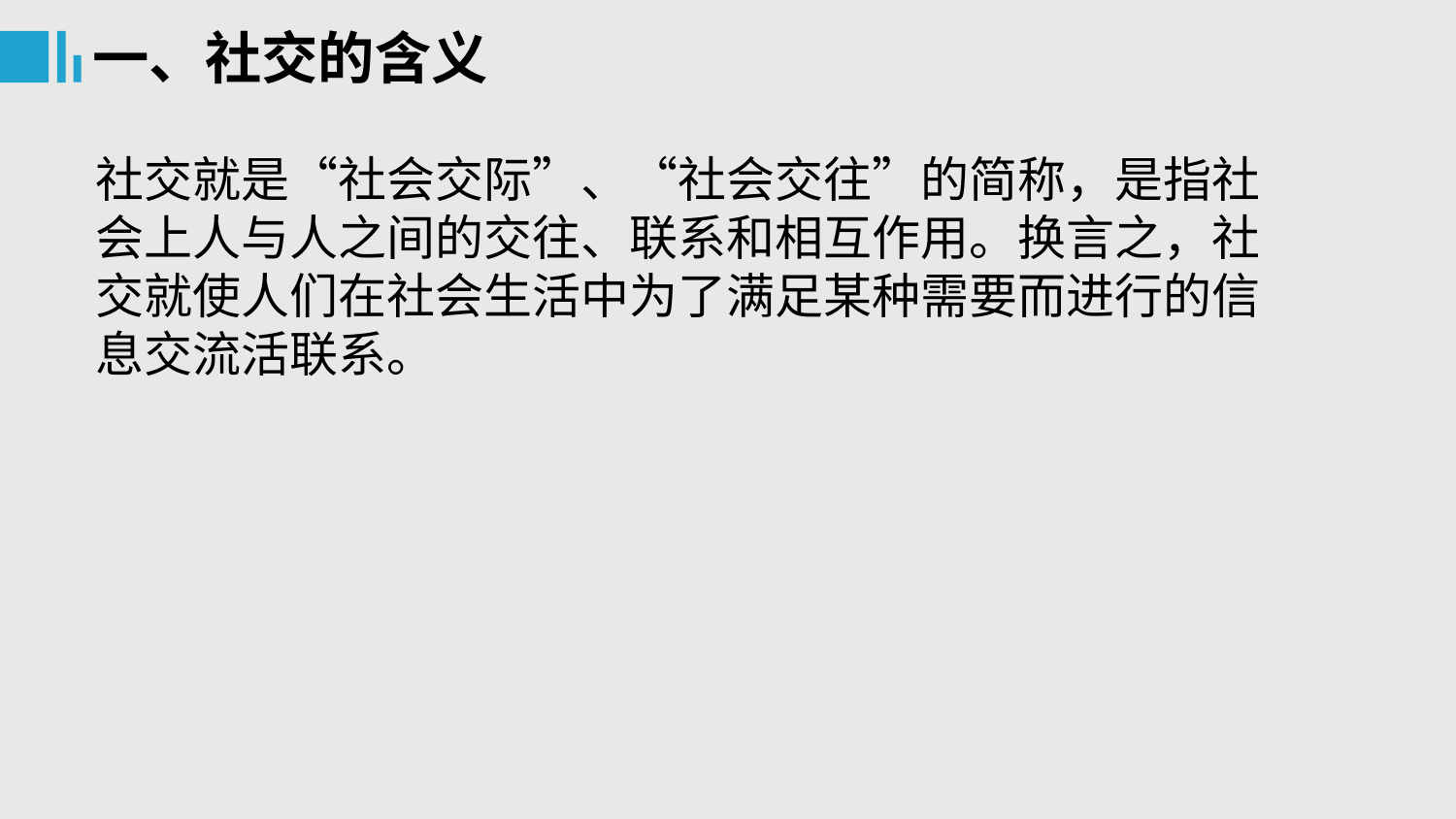

一、社交的含义

社交就是“社会交际”、“社会交往”的简称，是指社会上人与人之间的交往、联系和相互作用。换言之，社交就使人们在社会生活中为了满足某种需要而进行的信息交流活联系。